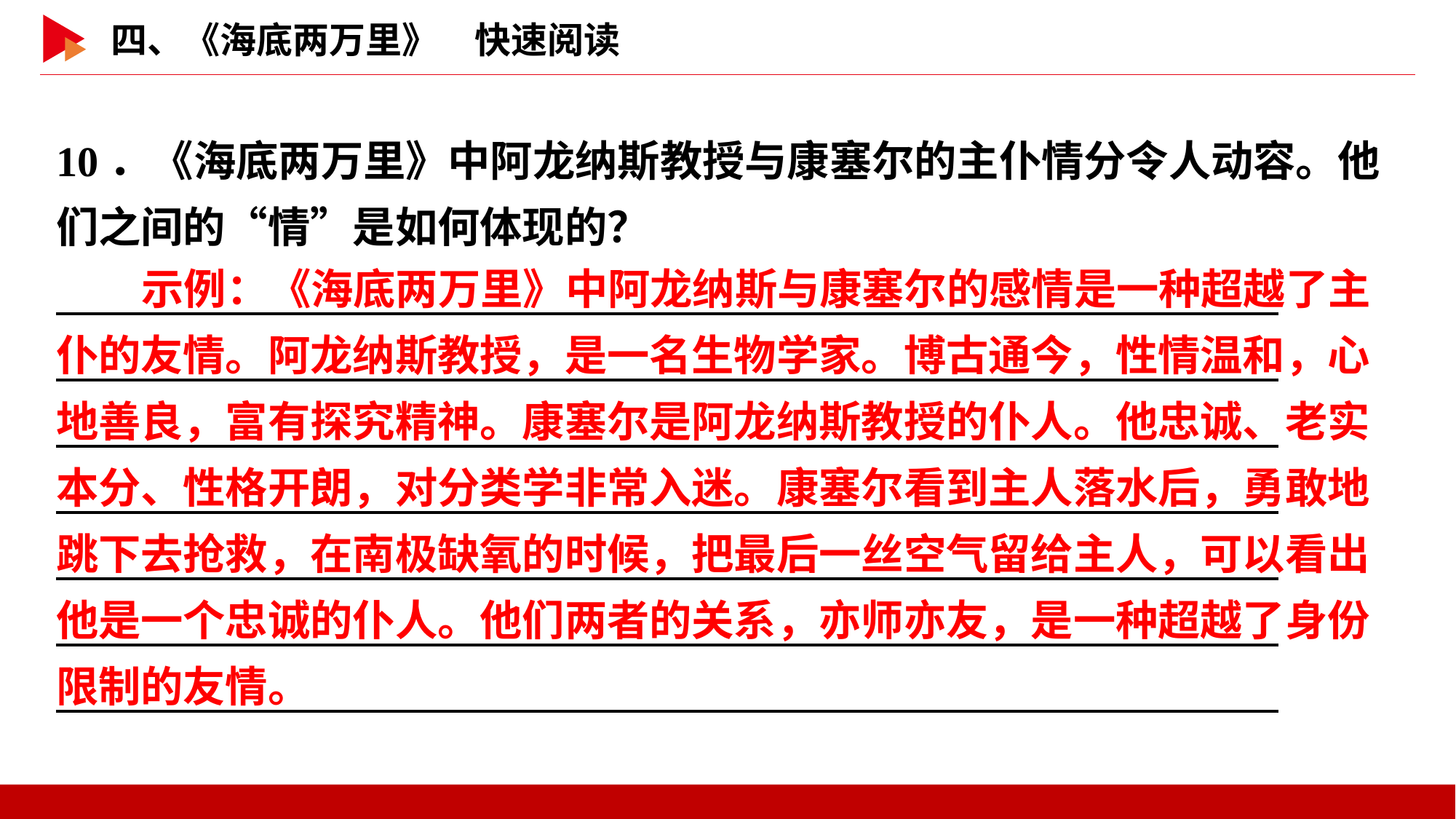

10．《海底两万里》中阿龙纳斯教授与康塞尔的主仆情分令人动容。他们之间的“情”是如何体现的？

示例：《海底两万里》中阿龙纳斯与康塞尔的感情是一种超越了主仆的友情。阿龙纳斯教授，是一名生物学家。博古通今，性情温和，心地善良，富有探究精神。康塞尔是阿龙纳斯教授的仆人。他忠诚、老实本分、性格开朗，对分类学非常入迷。康塞尔看到主人落水后，勇敢地跳下去抢救，在南极缺氧的时候，把最后一丝空气留给主人，可以看出他是一个忠诚的仆人。他们两者的关系，亦师亦友，是一种超越了身份限制的友情。